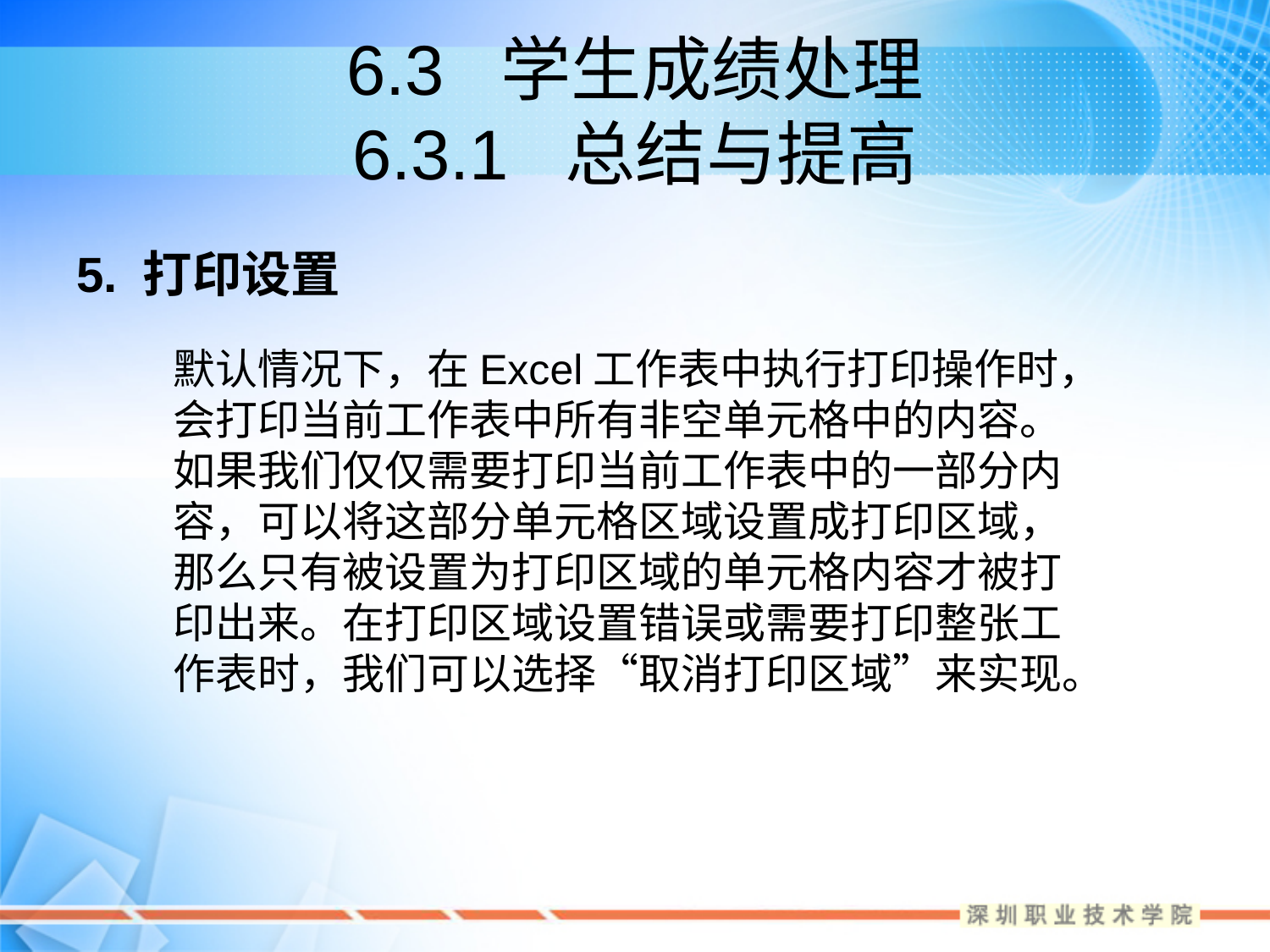

# 6.3  学生成绩处理 6.3.1  总结与提高

5. 打印设置
默认情况下，在Excel工作表中执行打印操作时，会打印当前工作表中所有非空单元格中的内容。如果我们仅仅需要打印当前工作表中的一部分内容，可以将这部分单元格区域设置成打印区域，那么只有被设置为打印区域的单元格内容才被打印出来。在打印区域设置错误或需要打印整张工作表时，我们可以选择“取消打印区域”来实现。